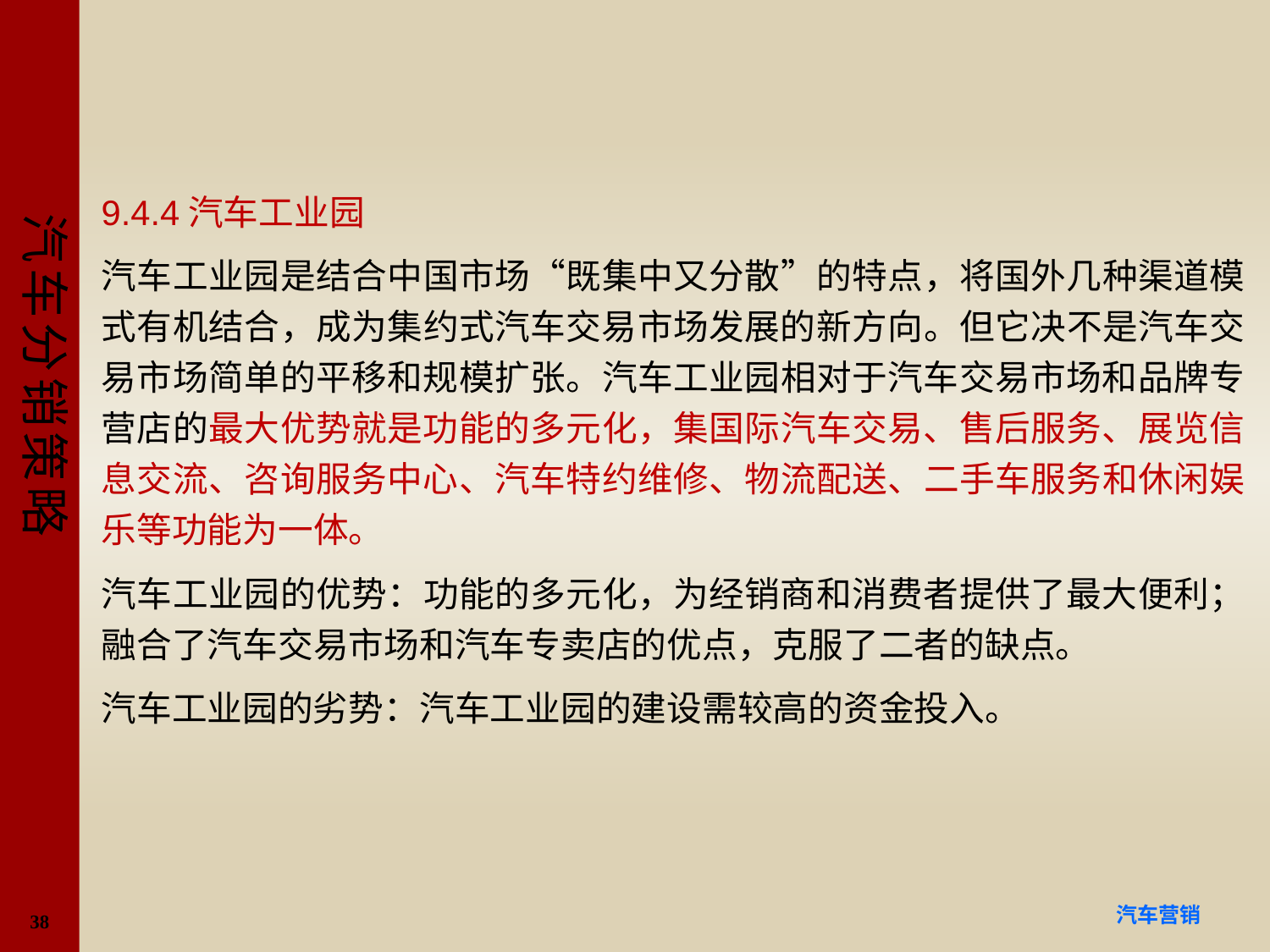

#
9.4.4汽车工业园
汽车工业园是结合中国市场“既集中又分散”的特点，将国外几种渠道模式有机结合，成为集约式汽车交易市场发展的新方向。但它决不是汽车交易市场简单的平移和规模扩张。汽车工业园相对于汽车交易市场和品牌专营店的最大优势就是功能的多元化，集国际汽车交易、售后服务、展览信息交流、咨询服务中心、汽车特约维修、物流配送、二手车服务和休闲娱乐等功能为一体。
汽车工业园的优势：功能的多元化，为经销商和消费者提供了最大便利；融合了汽车交易市场和汽车专卖店的优点，克服了二者的缺点。
汽车工业园的劣势：汽车工业园的建设需较高的资金投入。

38